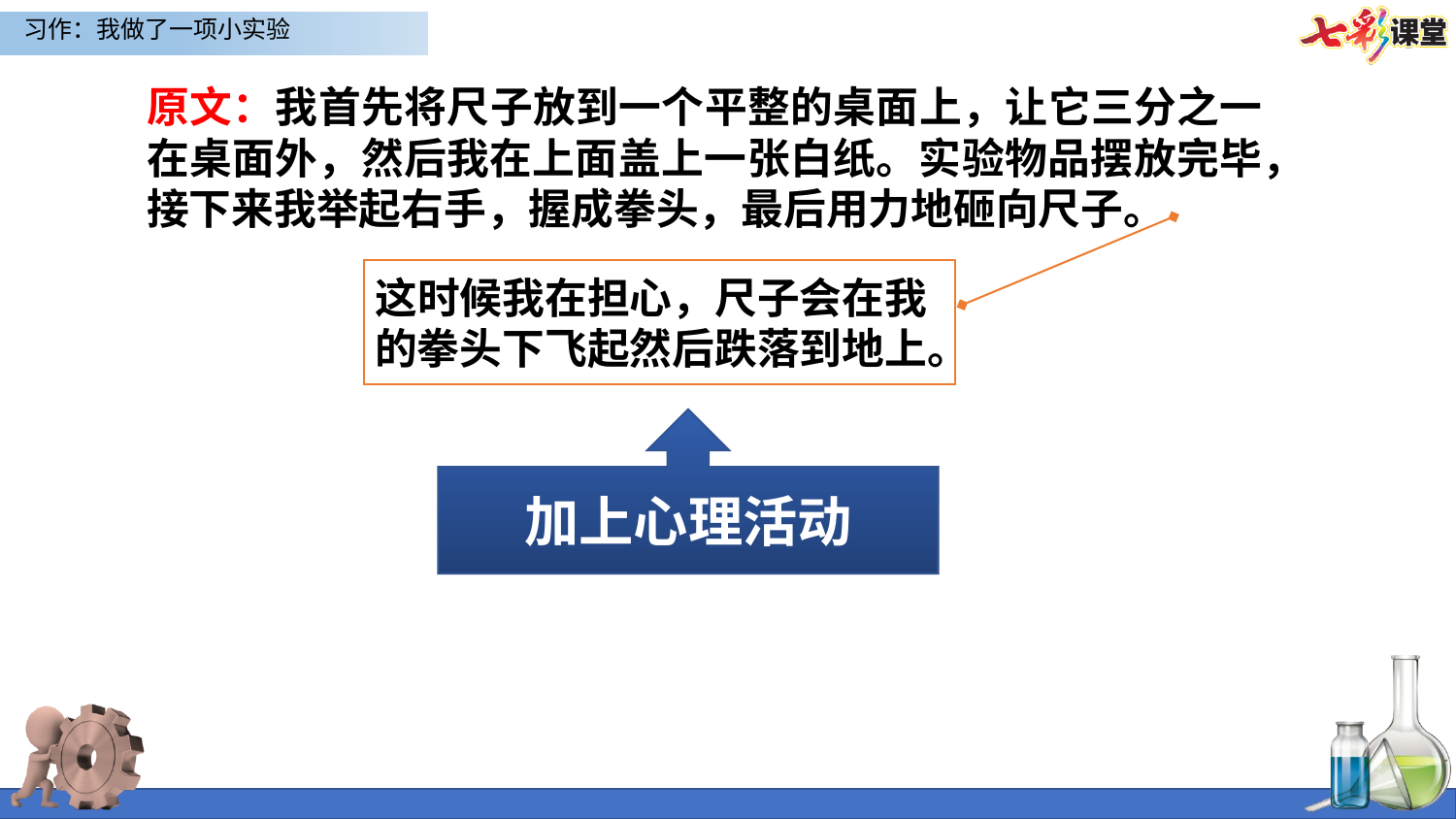

原文：我首先将尺子放到一个平整的桌面上，让它三分之一在桌面外，然后我在上面盖上一张白纸。实验物品摆放完毕，接下来我举起右手，握成拳头，最后用力地砸向尺子。

这时候我在担心，尺子会在我的拳头下飞起然后跌落到地上。
加上心理活动